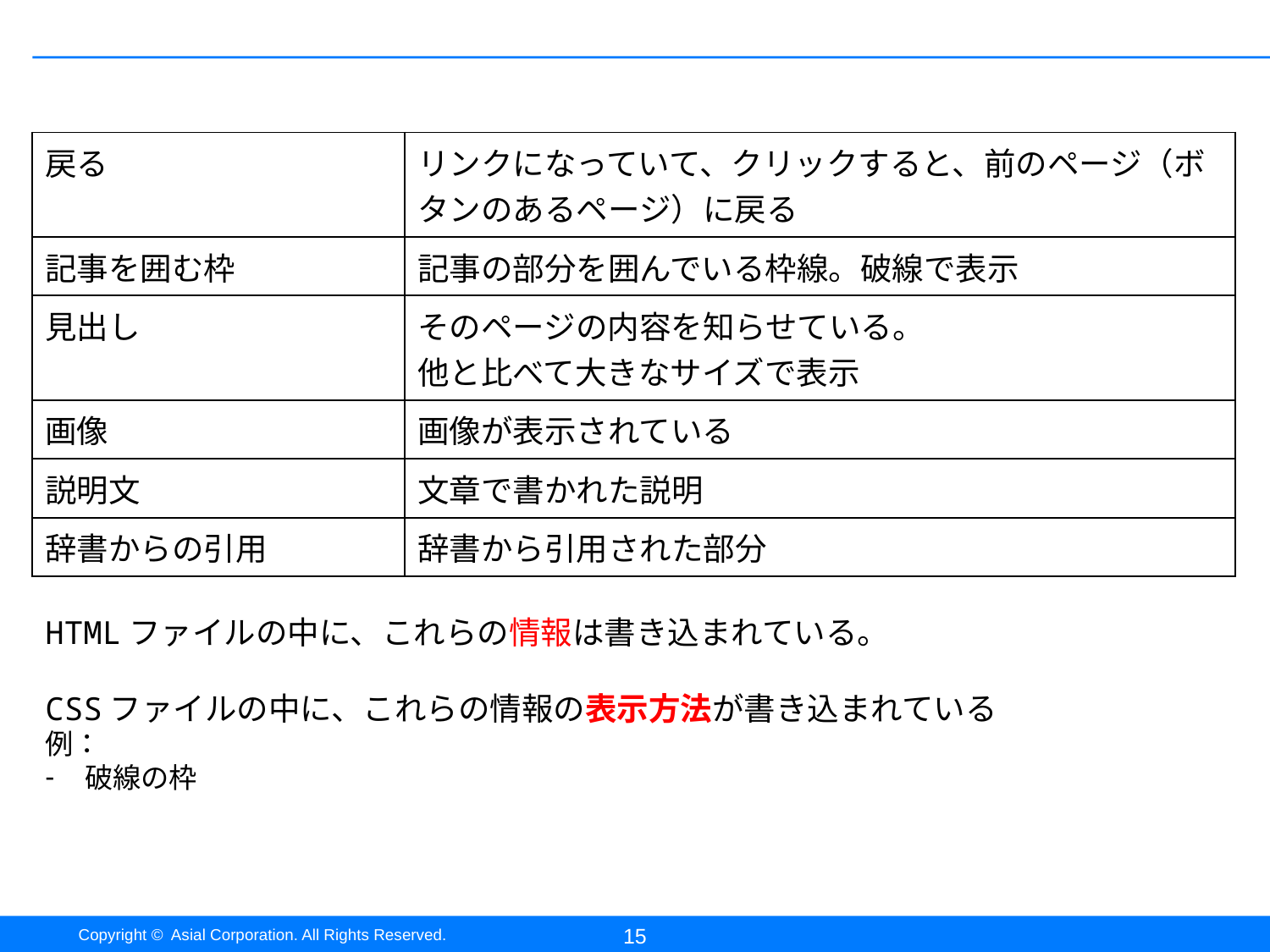

#

| 戻る | リンクになっていて、クリックすると、前のページ（ボタンのあるページ）に戻る |
| --- | --- |
| 記事を囲む枠 | 記事の部分を囲んでいる枠線。破線で表示 |
| 見出し | そのページの内容を知らせている。 他と比べて大きなサイズで表示 |
| 画像 | 画像が表示されている |
| 説明文 | 文章で書かれた説明 |
| 辞書からの引用 | 辞書から引用された部分 |
HTMLファイルの中に、これらの情報は書き込まれている。

CSSファイルの中に、これらの情報の表示方法が書き込まれている
例：
破線の枠

15